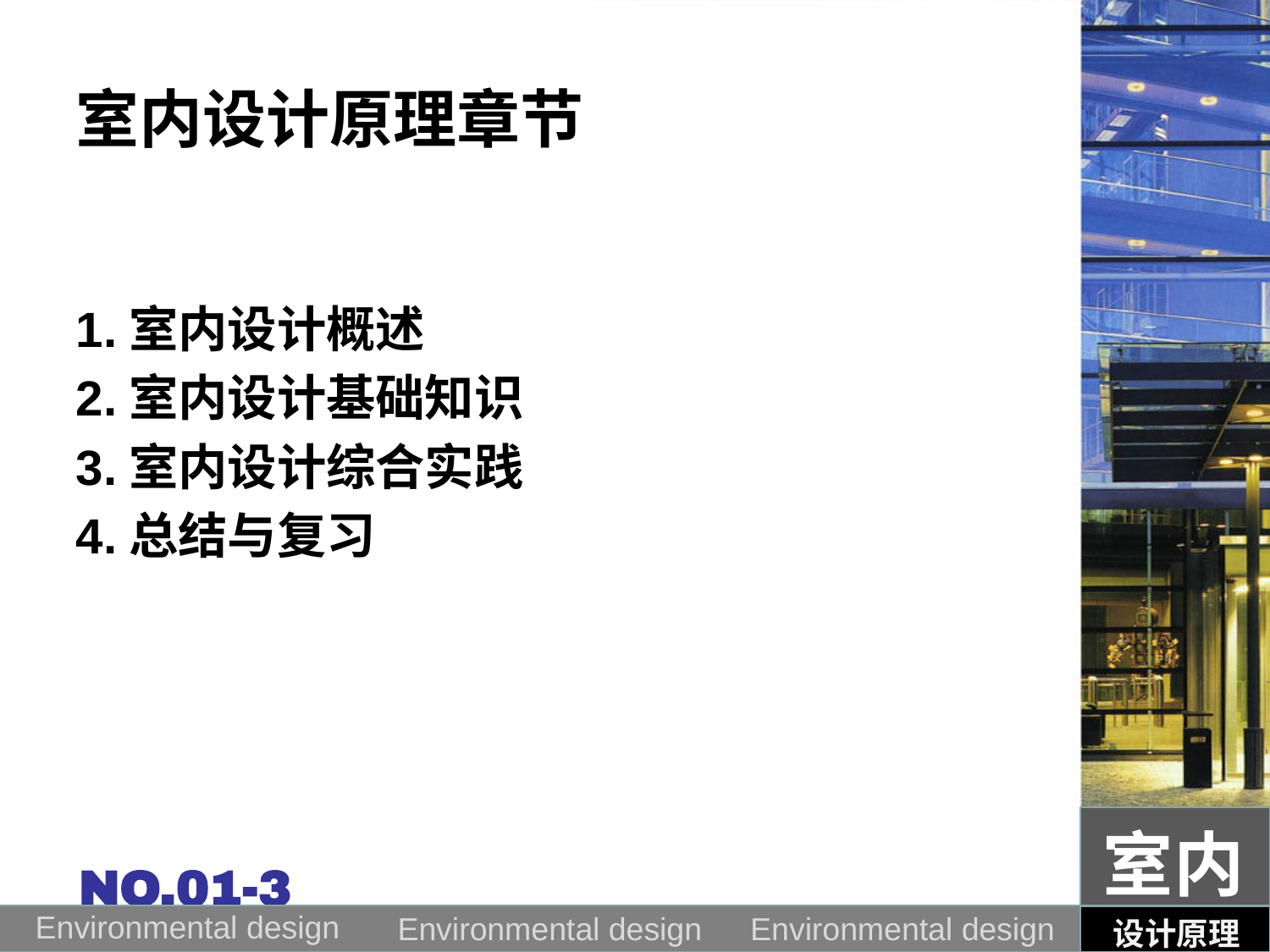

# 室内设计原理章节

1.室内设计概述
2.室内设计基础知识
3.室内设计综合实践
4.总结与复习
室内

NO.01-3
设计原理
Environmental design
Environmental design
Environmental design